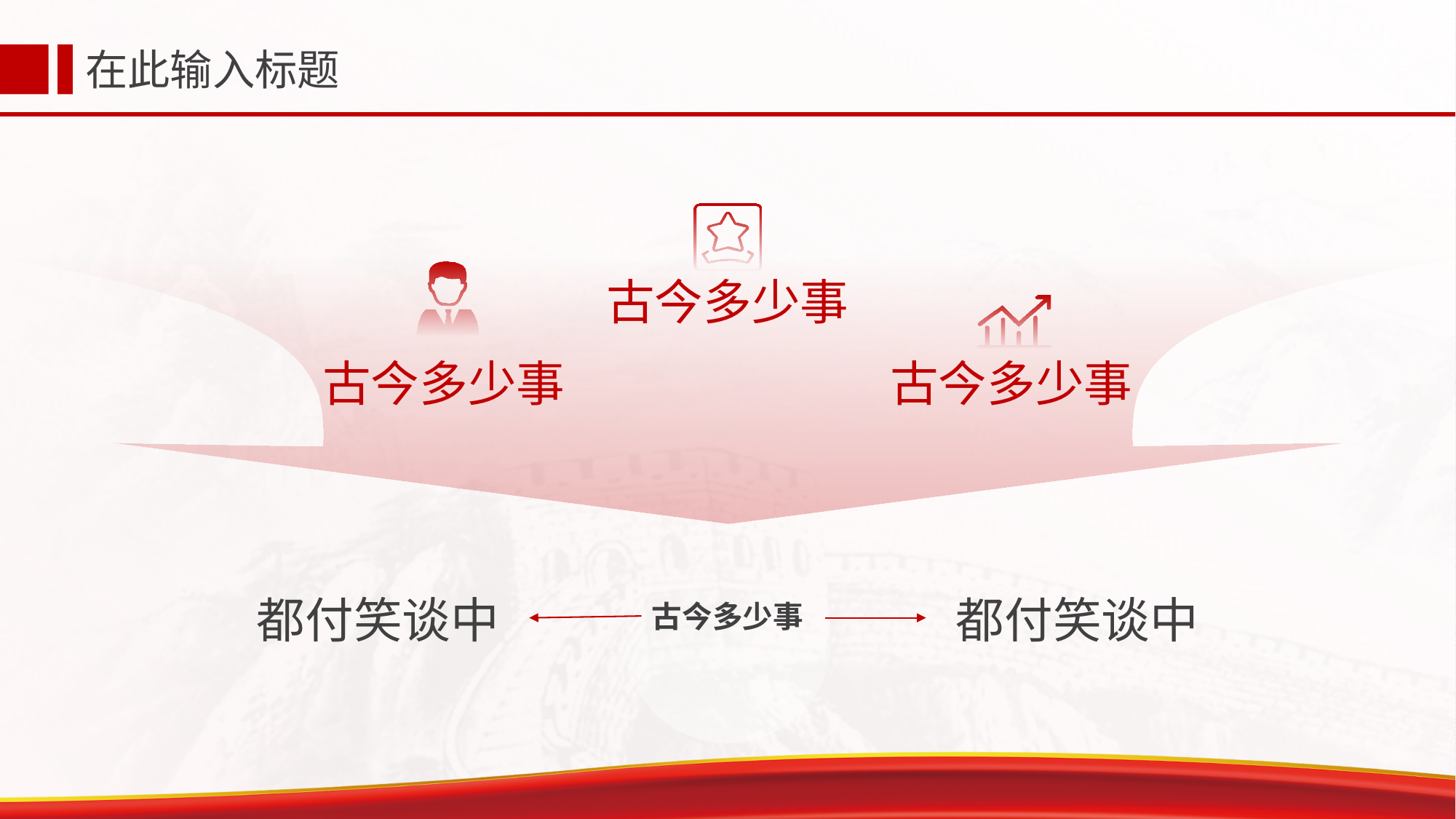

在此输入标题

古今多少事

古今多少事
古今多少事

都付笑谈中
都付笑谈中
古今多少事